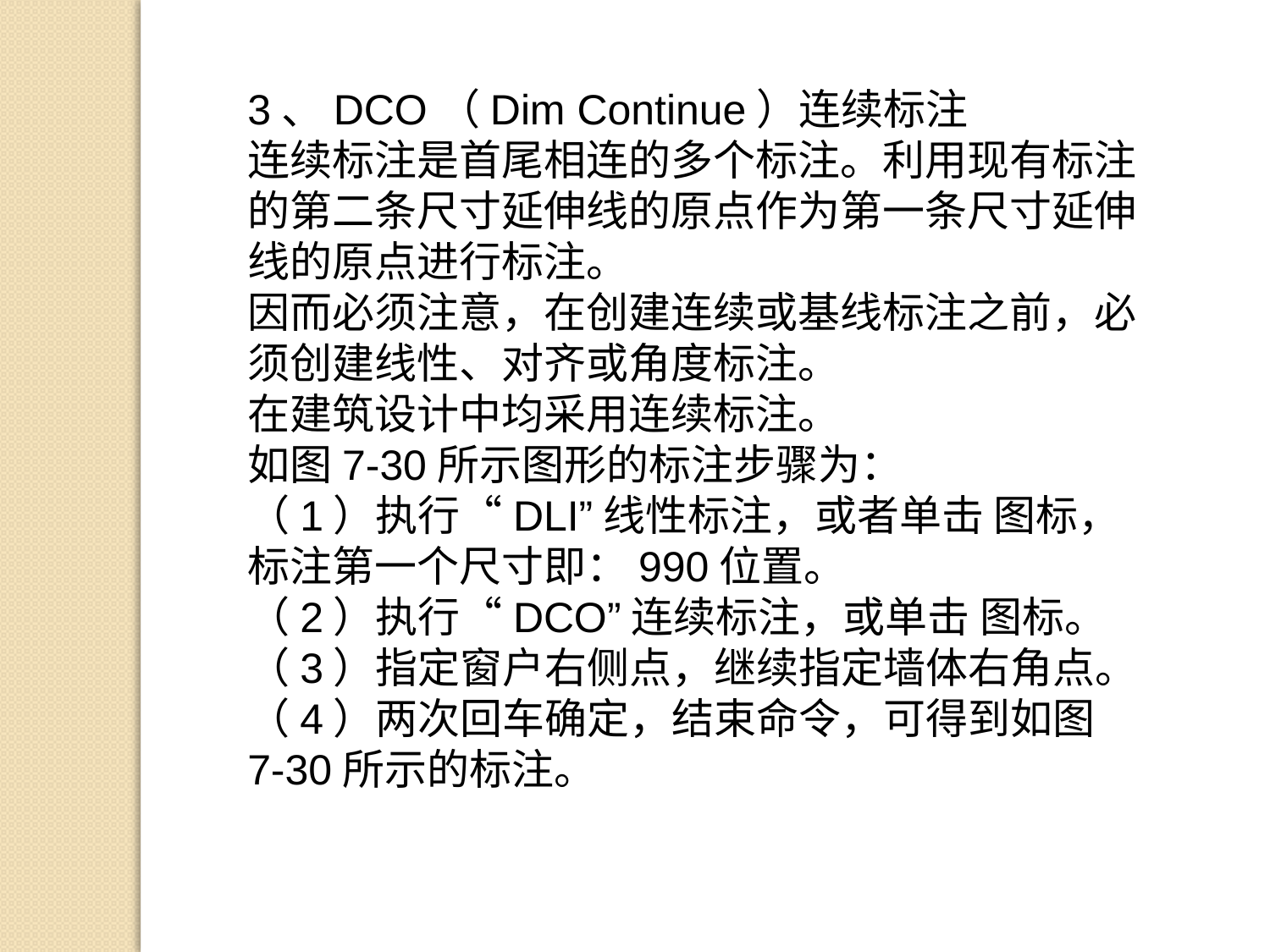

3、DCO（Dim Continue）连续标注
连续标注是首尾相连的多个标注。利用现有标注的第二条尺寸延伸线的原点作为第一条尺寸延伸线的原点进行标注。
因而必须注意，在创建连续或基线标注之前，必须创建线性、对齐或角度标注。
在建筑设计中均采用连续标注。
如图7-30所示图形的标注步骤为：
（1）执行“DLI”线性标注，或者单击 图标，标注第一个尺寸即：990位置。
（2）执行“DCO”连续标注，或单击 图标。
（3）指定窗户右侧点，继续指定墙体右角点。
（4）两次回车确定，结束命令，可得到如图7-30所示的标注。